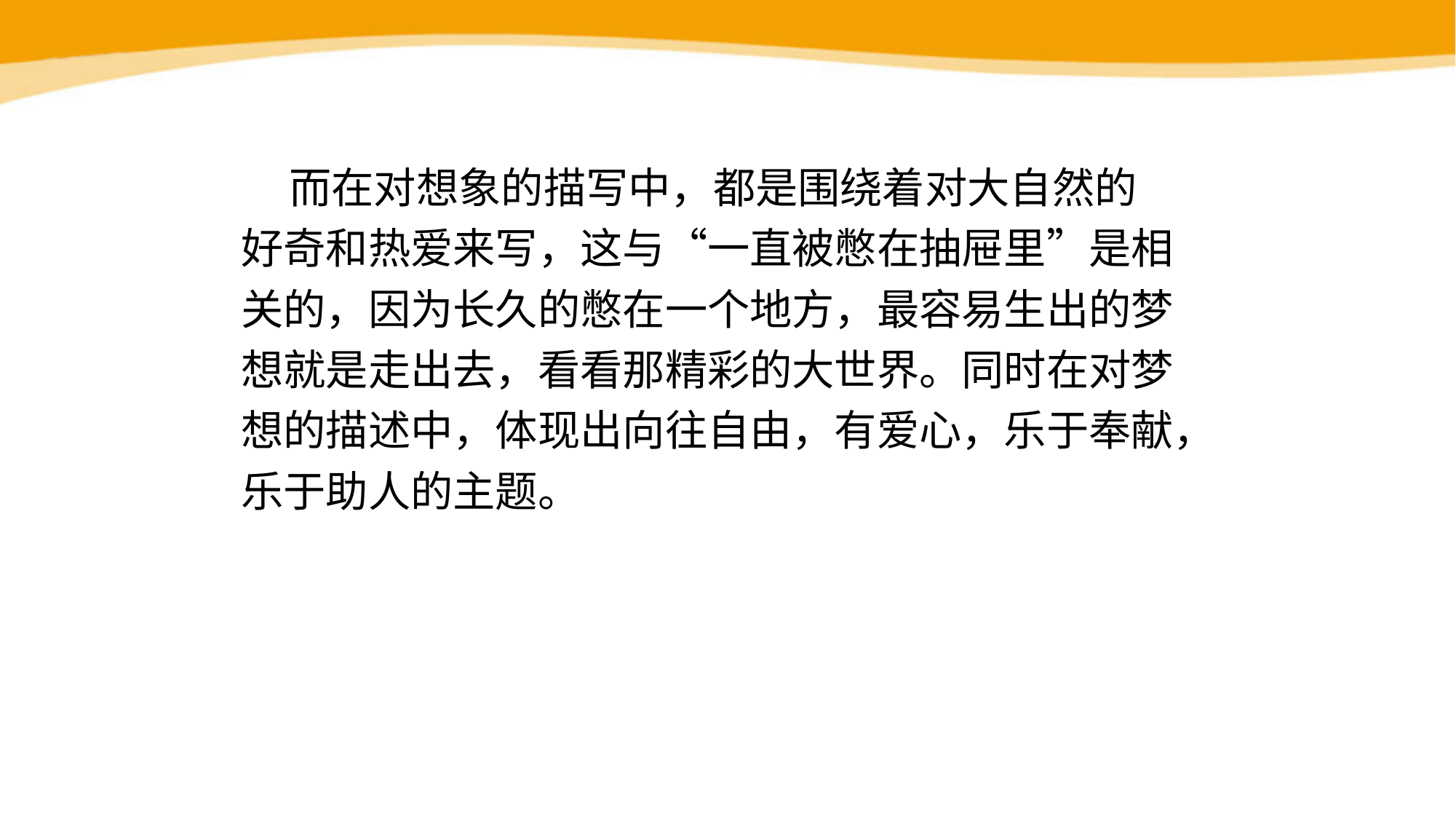

而在对想象的描写中，都是围绕着对大自然的好奇和热爱来写，这与“一直被憋在抽屉里”是相关的，因为长久的憋在一个地方，最容易生出的梦想就是走出去，看看那精彩的大世界。同时在对梦想的描述中，体现出向往自由，有爱心，乐于奉献，乐于助人的主题。